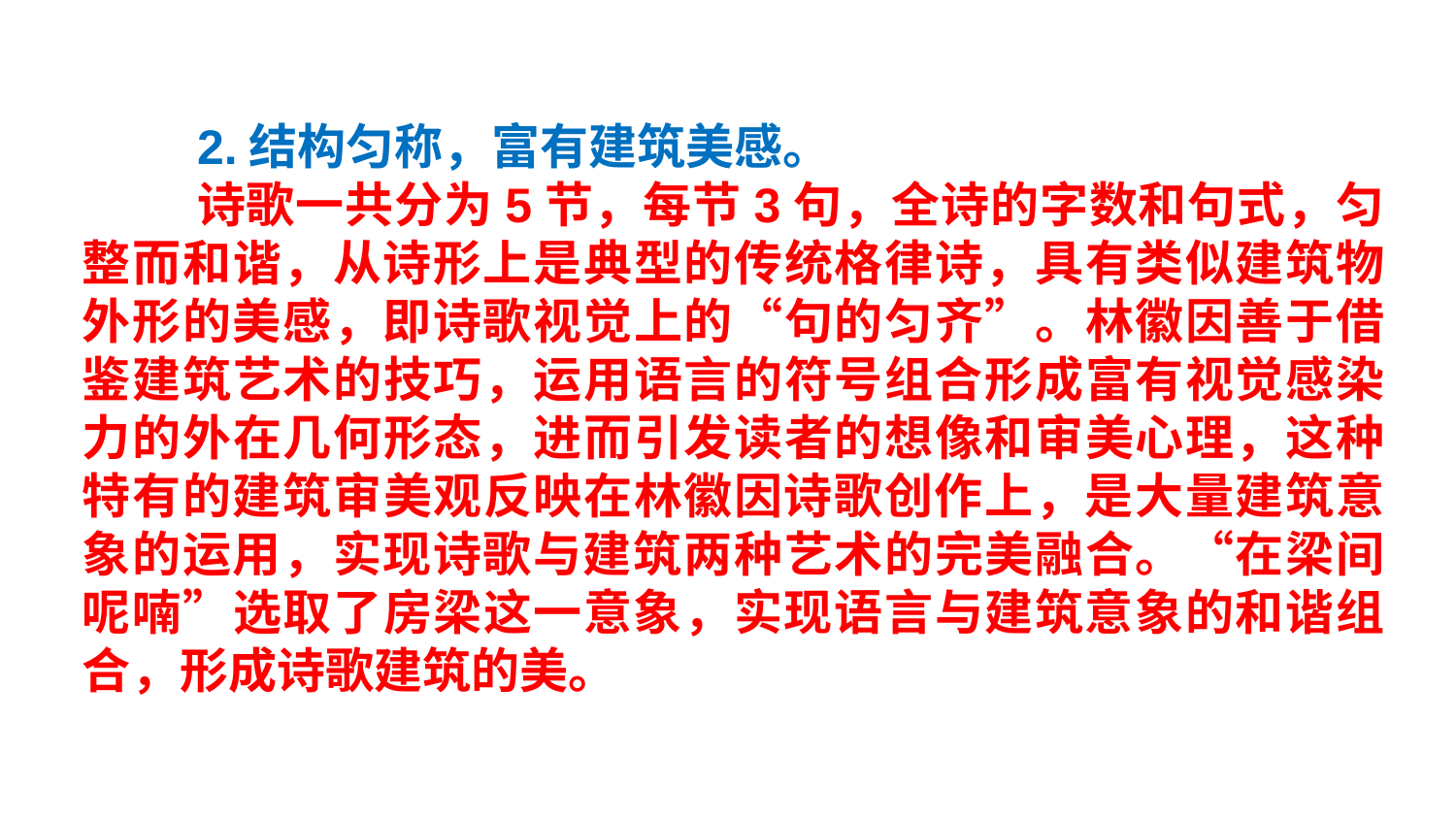

2.结构匀称，富有建筑美感。
诗歌一共分为5节，每节3句，全诗的字数和句式，匀整而和谐，从诗形上是典型的传统格律诗，具有类似建筑物外形的美感，即诗歌视觉上的“句的匀齐”。林徽因善于借鉴建筑艺术的技巧，运用语言的符号组合形成富有视觉感染力的外在几何形态，进而引发读者的想像和审美心理，这种特有的建筑审美观反映在林徽因诗歌创作上，是大量建筑意象的运用，实现诗歌与建筑两种艺术的完美融合。“在梁间呢喃”选取了房梁这一意象，实现语言与建筑意象的和谐组合，形成诗歌建筑的美。